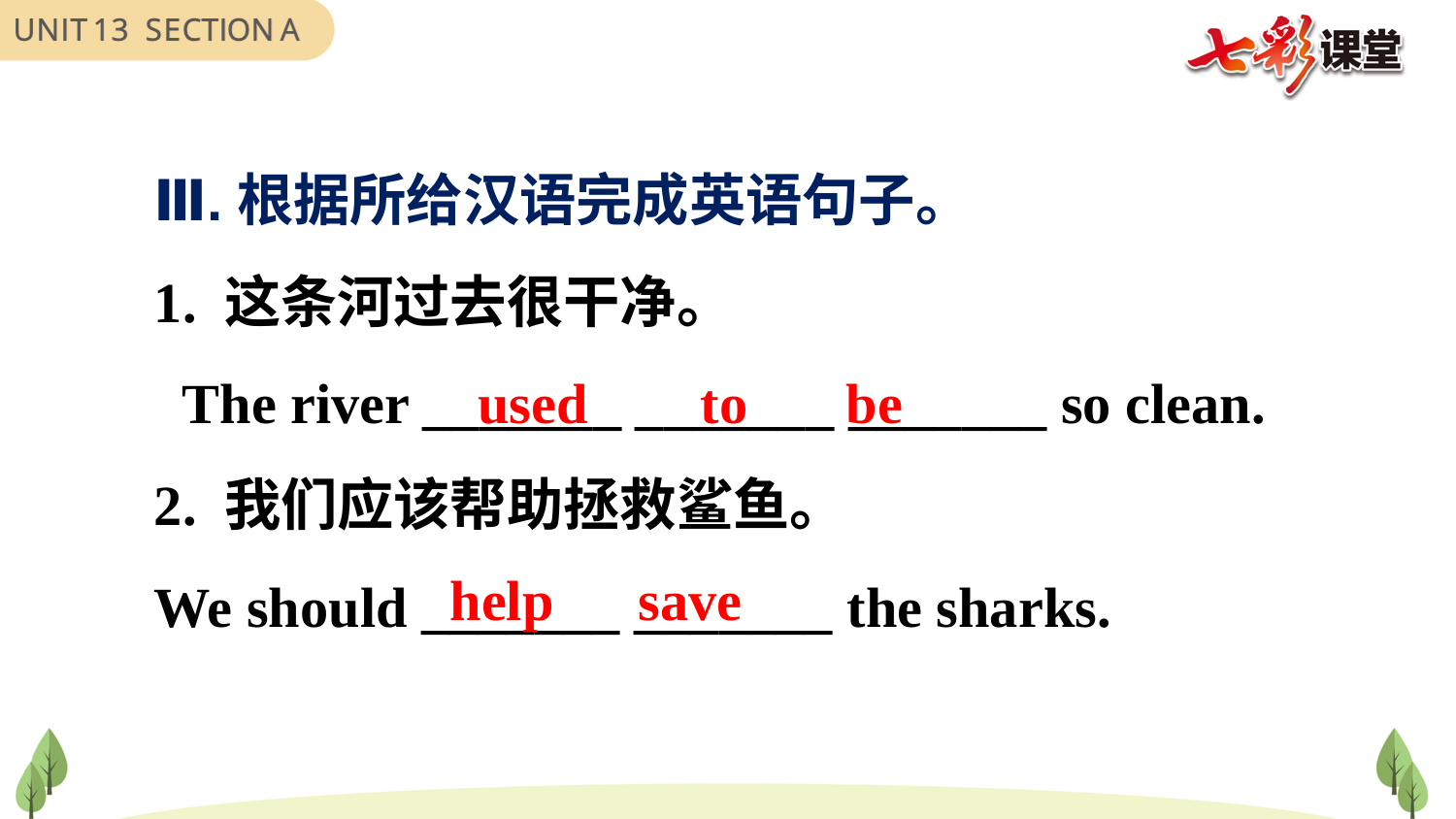

Ⅲ.根据所给汉语完成英语句子。
1. 这条河过去很干净。
  The river _______ _______ _______ so clean.
2. 我们应该帮助拯救鲨鱼。
We should _______ _______ the sharks.
 used        to       be
help      save